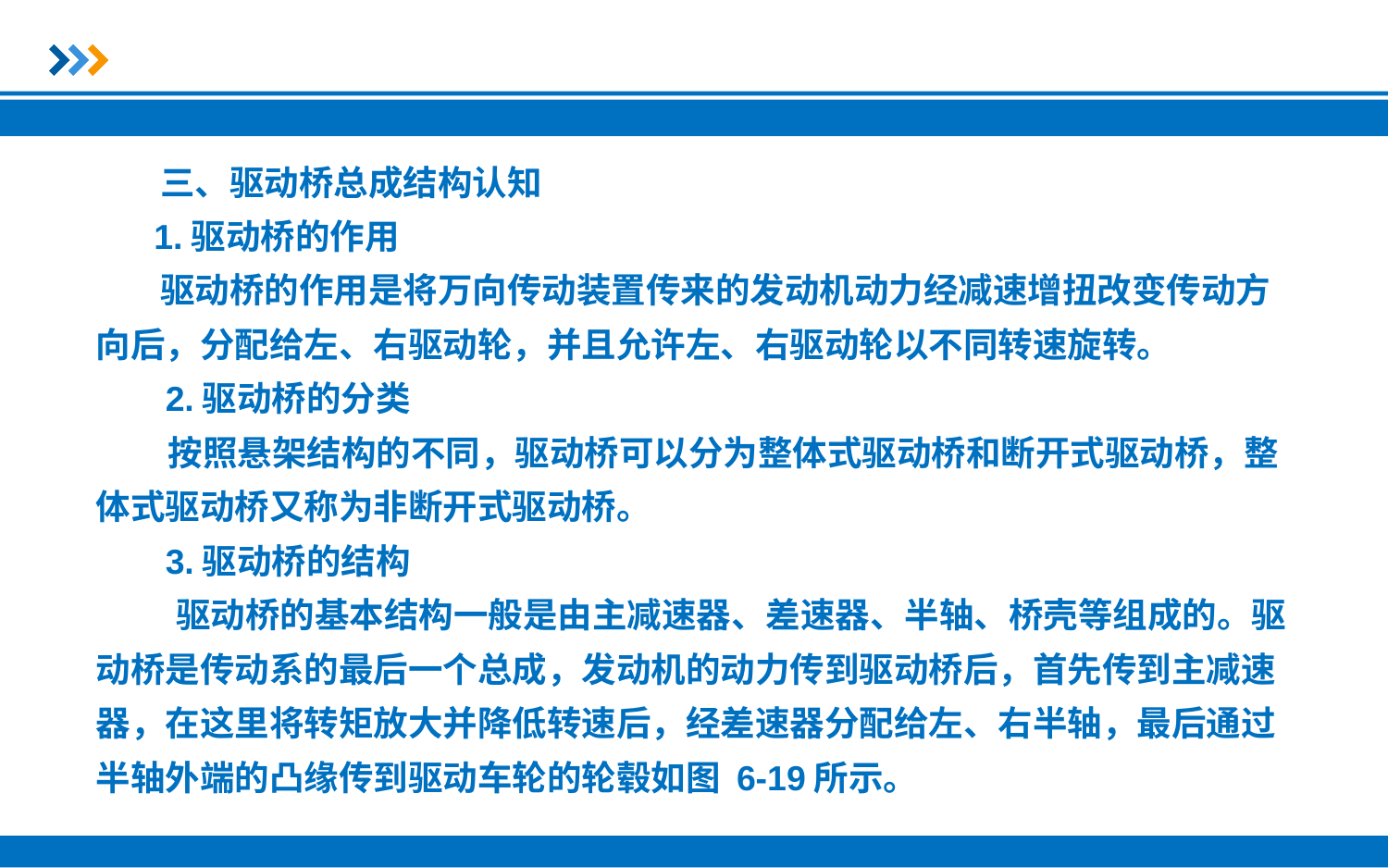

三、驱动桥总成结构认知
      1.驱动桥的作用
  驱动桥的作用是将万向传动装置传来的发动机动力经减速增扭改变传动方向后，分配给左、右驱动轮，并且允许左、右驱动轮以不同转速旋转。
   2.驱动桥的分类
   按照悬架结构的不同，驱动桥可以分为整体式驱动桥和断开式驱动桥，整体式驱动桥又称为非断开式驱动桥。
   3.驱动桥的结构
    驱动桥的基本结构一般是由主减速器、差速器、半轴、桥壳等组成的。驱动桥是传动系的最后一个总成，发动机的动力传到驱动桥后，首先传到主减速器，在这里将转矩放大并降低转速后，经差速器分配给左、右半轴，最后通过半轴外端的凸缘传到驱动车轮的轮毂如图 6-19所示。